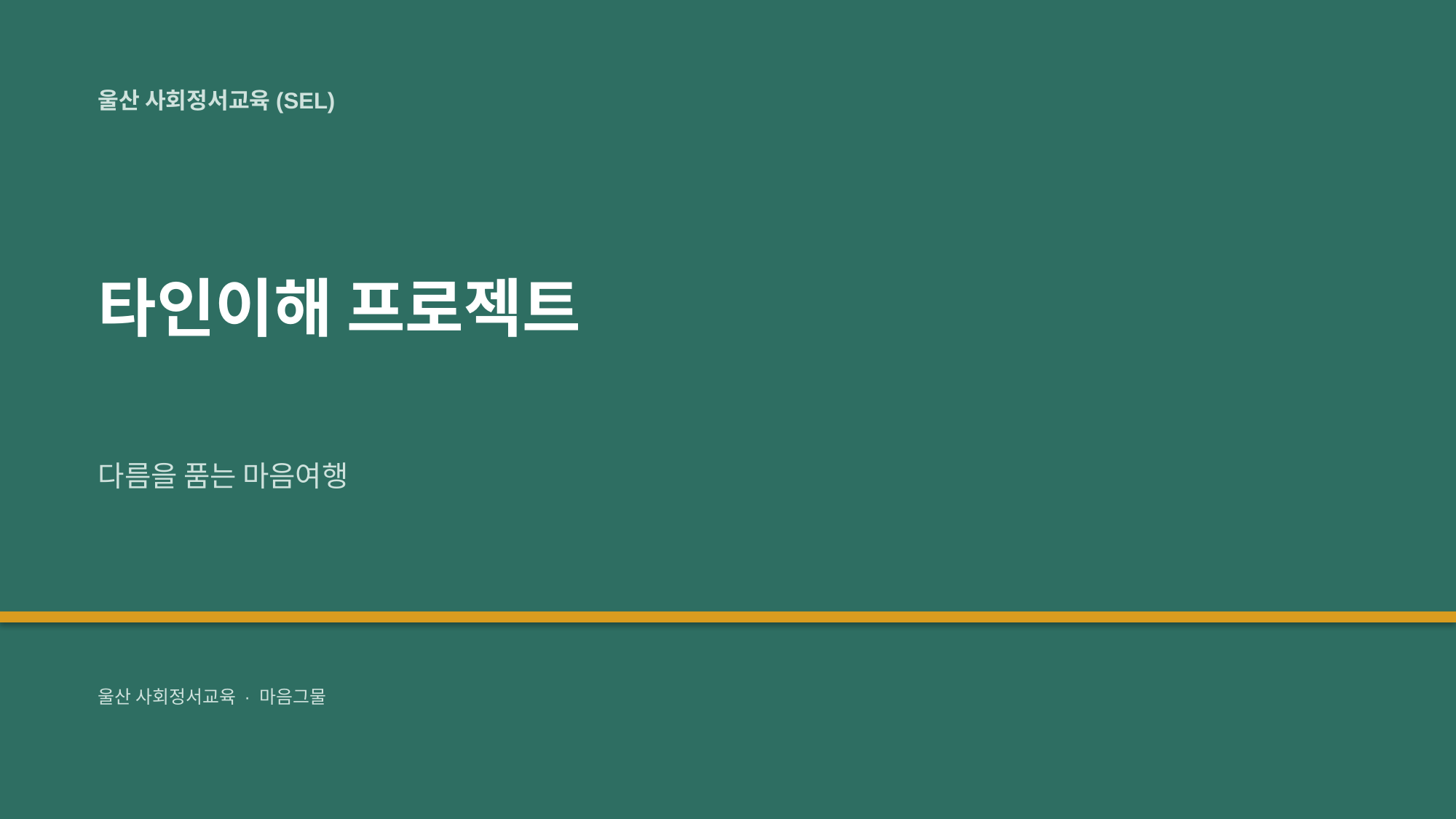

울산 사회정서교육(SEL)
타인이해 프로젝트
다름을 품는 마음여행

울산 사회정서교육 · 마음그물